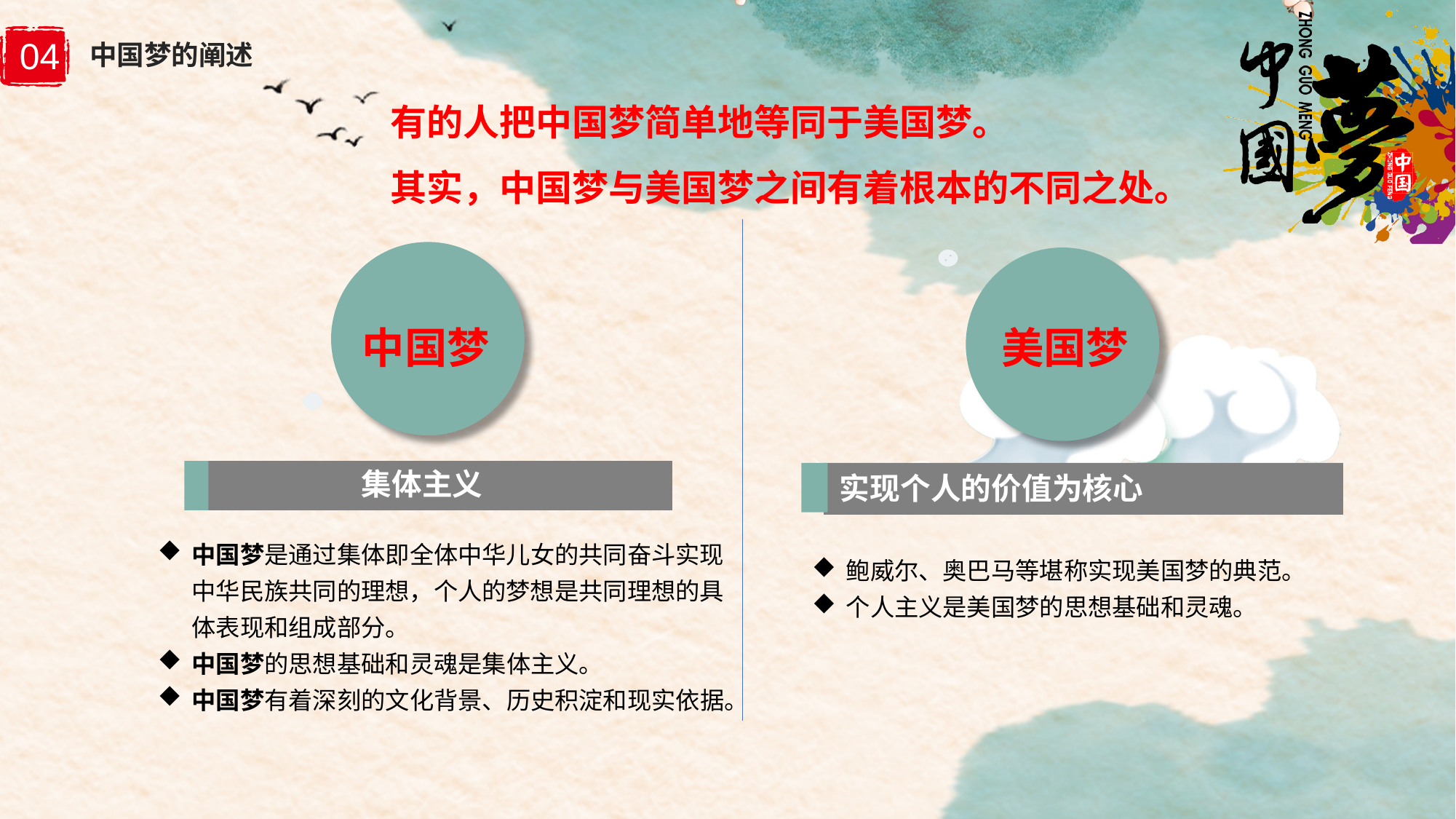

有的人把中国梦简单地等同于美国梦。
其实，中国梦与美国梦之间有着根本的不同之处。

实现个人的价值为核心
鲍威尔、奥巴马等堪称实现美国梦的典范。
个人主义是美国梦的思想基础和灵魂。
中国梦

集体主义

中国梦是通过集体即全体中华儿女的共同奋斗实现中华民族共同的理想，个人的梦想是共同理想的具体表现和组成部分。
中国梦的思想基础和灵魂是集体主义。
中国梦有着深刻的文化背景、历史积淀和现实依据。
美国梦